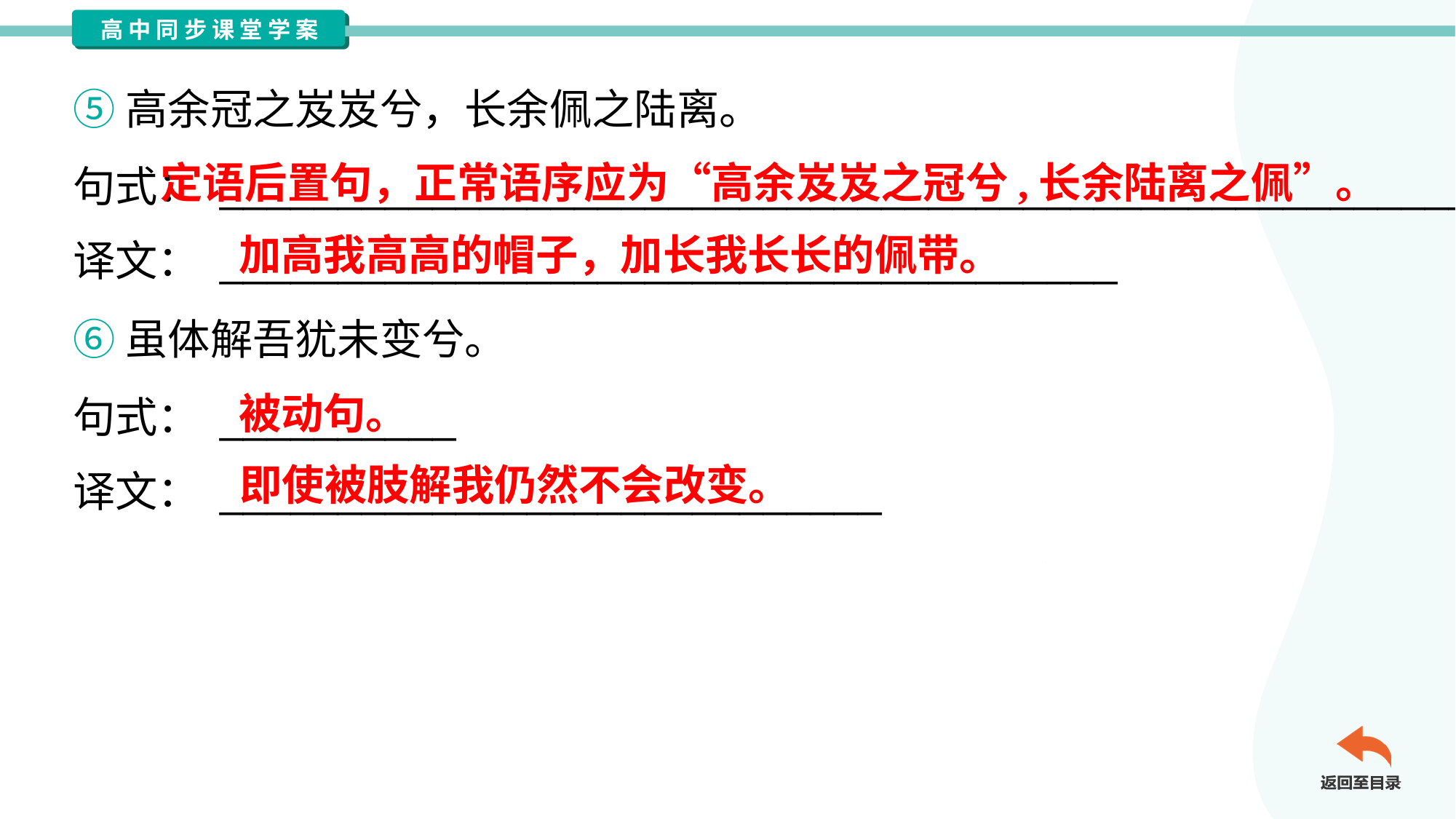

⑤高余冠之岌岌兮，长余佩之陆离。
句式： ______________________________________________________
译文： ______________________________________
        定语后置句，正常语序应为“高余岌岌之冠兮,长余陆离之佩”。
加高我高高的帽子，加长我长长的佩带。
⑥虽体解吾犹未变兮。
句式： __________
译文： ____________________________
被动句。
即使被肢解我仍然不会改变。